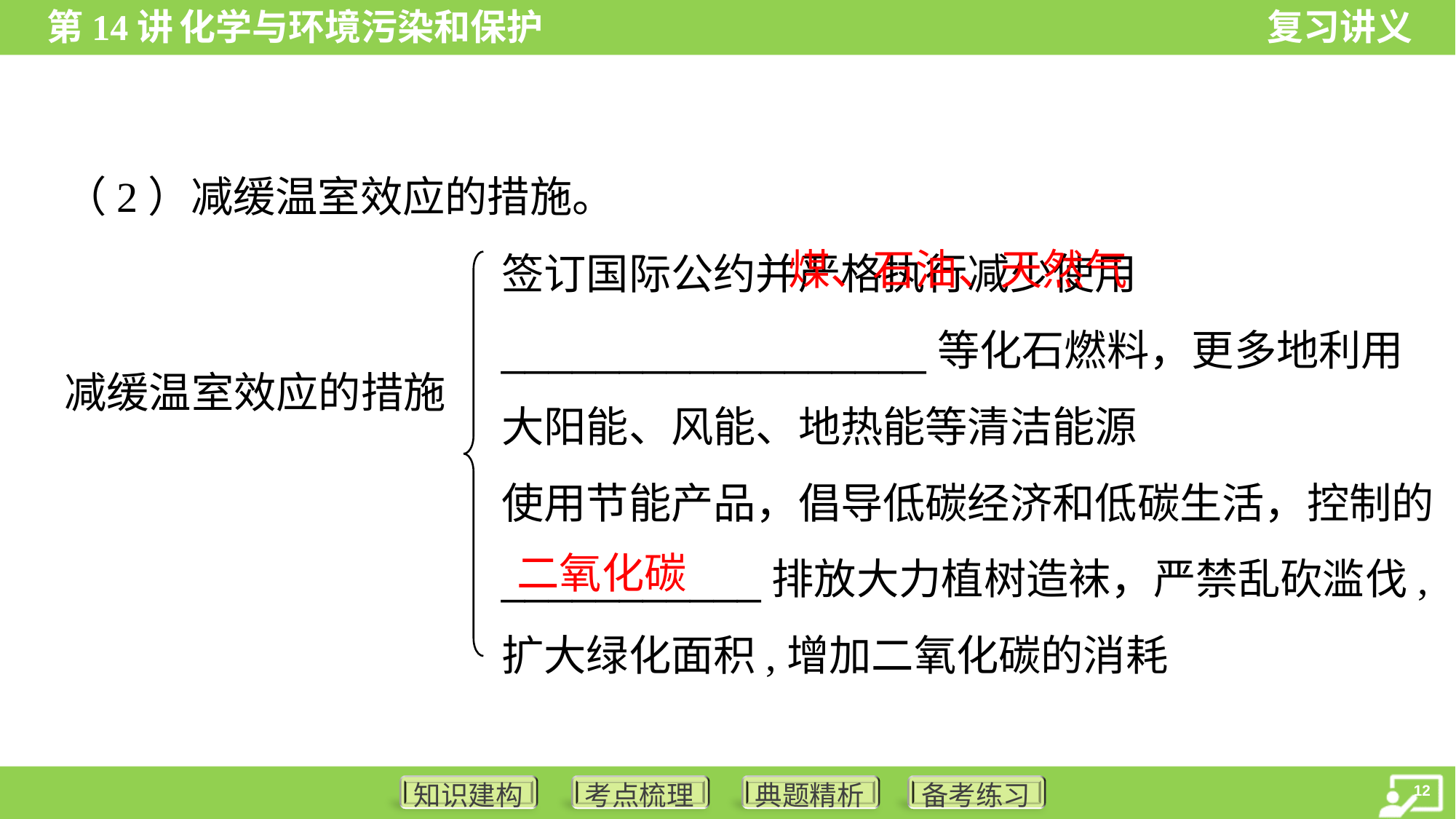

（2）减缓温室效应的措施。
                               煤、石油、天然气
签订国际公约并严格执行减少使用__________________等化石燃料，更多地利用大阳能、风能、地热能等清洁能源
使用节能产品，倡导低碳经济和低碳生活，控制的___________排放大力植树造袜，严禁乱砍滥伐,扩大绿化面积,增加二氧化碳的消耗

减缓温室效应的措施

二氧化碳